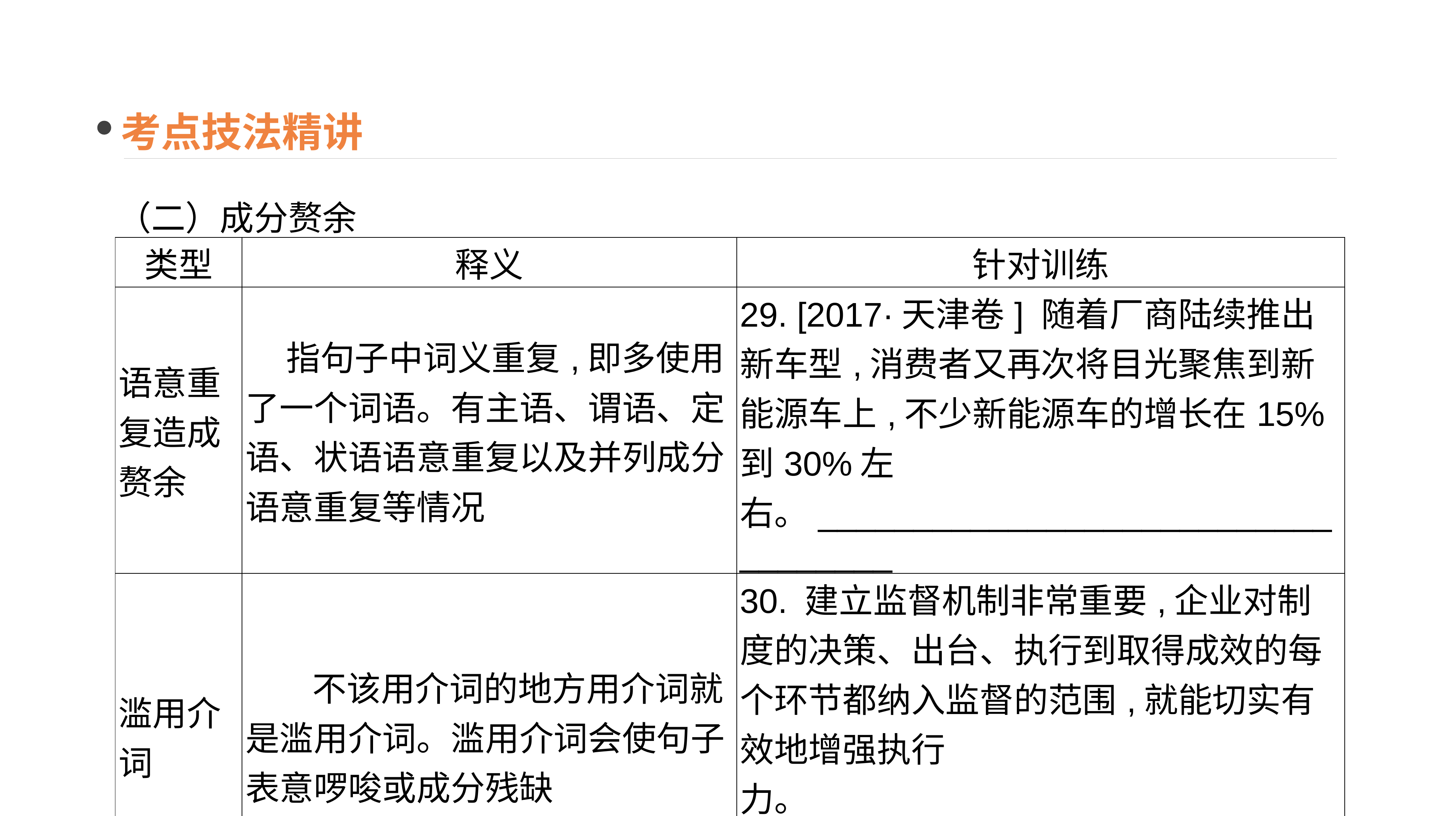

考点技法精讲

（二）成分赘余
| 类型 | 释义 | 针对训练 |
| --- | --- | --- |
| 语意重复造成赘余 | 指句子中词义重复,即多使用了一个词语。有主语、谓语、定语、状语语意重复以及并列成分语意重复等情况 | 29. [2017·天津卷] 随着厂商陆续推出新车型,消费者又再次将目光聚焦到新能源车上,不少新能源车的增长在15%到30%左右。\_\_\_\_\_\_\_\_\_\_\_\_\_\_\_\_\_\_\_\_\_\_\_\_\_\_\_\_\_\_\_\_\_\_\_ |
| 滥用介词 | 不该用介词的地方用介词就是滥用介词。滥用介词会使句子表意啰唆或成分残缺 | 30. 建立监督机制非常重要,企业对制度的决策、出台、执行到取得成效的每个环节都纳入监督的范围,就能切实有效地增强执行力。\_\_\_\_\_\_\_\_\_\_\_\_\_\_\_\_\_\_\_\_\_\_\_\_\_\_\_\_\_\_\_\_\_\_\_ |